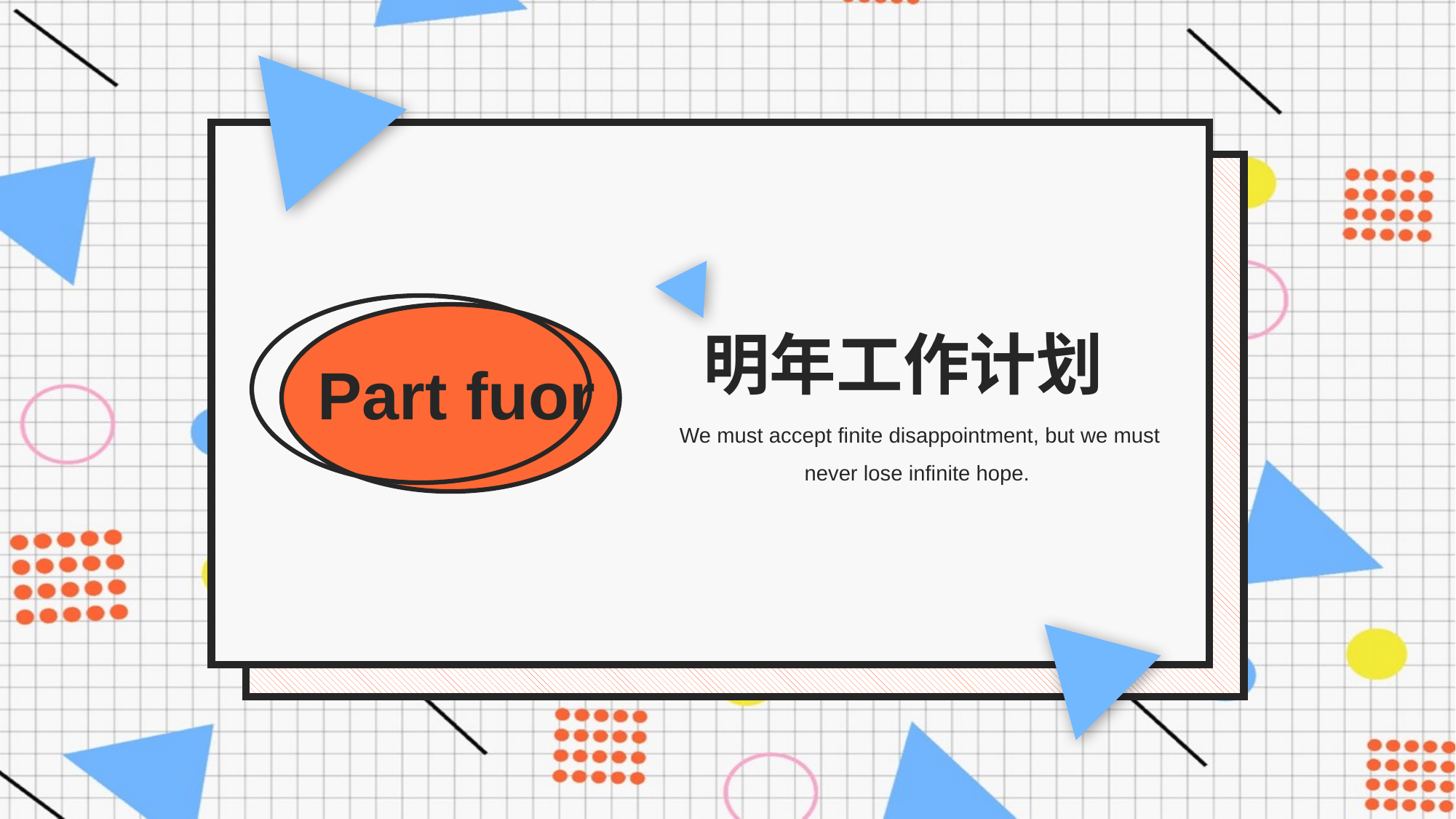

Part fuor
明年工作计划
We must accept finite disappointment, but we must never lose infinite hope.